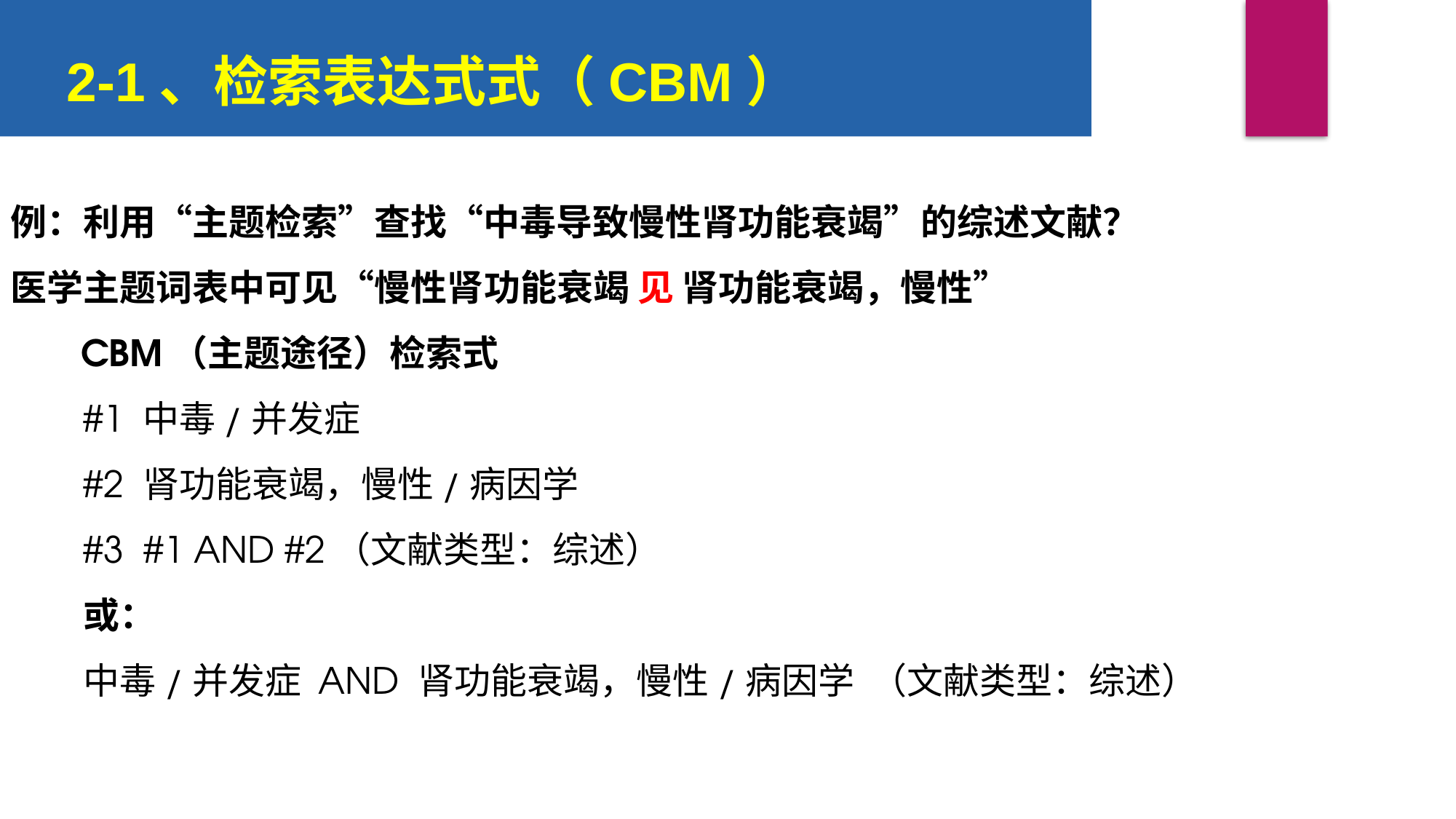

2-1、检索表达式式（CBM）
例：利用“主题检索”查找“中毒导致慢性肾功能衰竭”的综述文献？
医学主题词表中可见“慢性肾功能衰竭 见 肾功能衰竭，慢性”
       CBM（主题途径）检索式
#1 中毒/并发症
#2 肾功能衰竭，慢性/病因学
#3  #1 AND #2（文献类型：综述）
或：
中毒/并发症 AND 肾功能衰竭，慢性/病因学  （文献类型：综述）